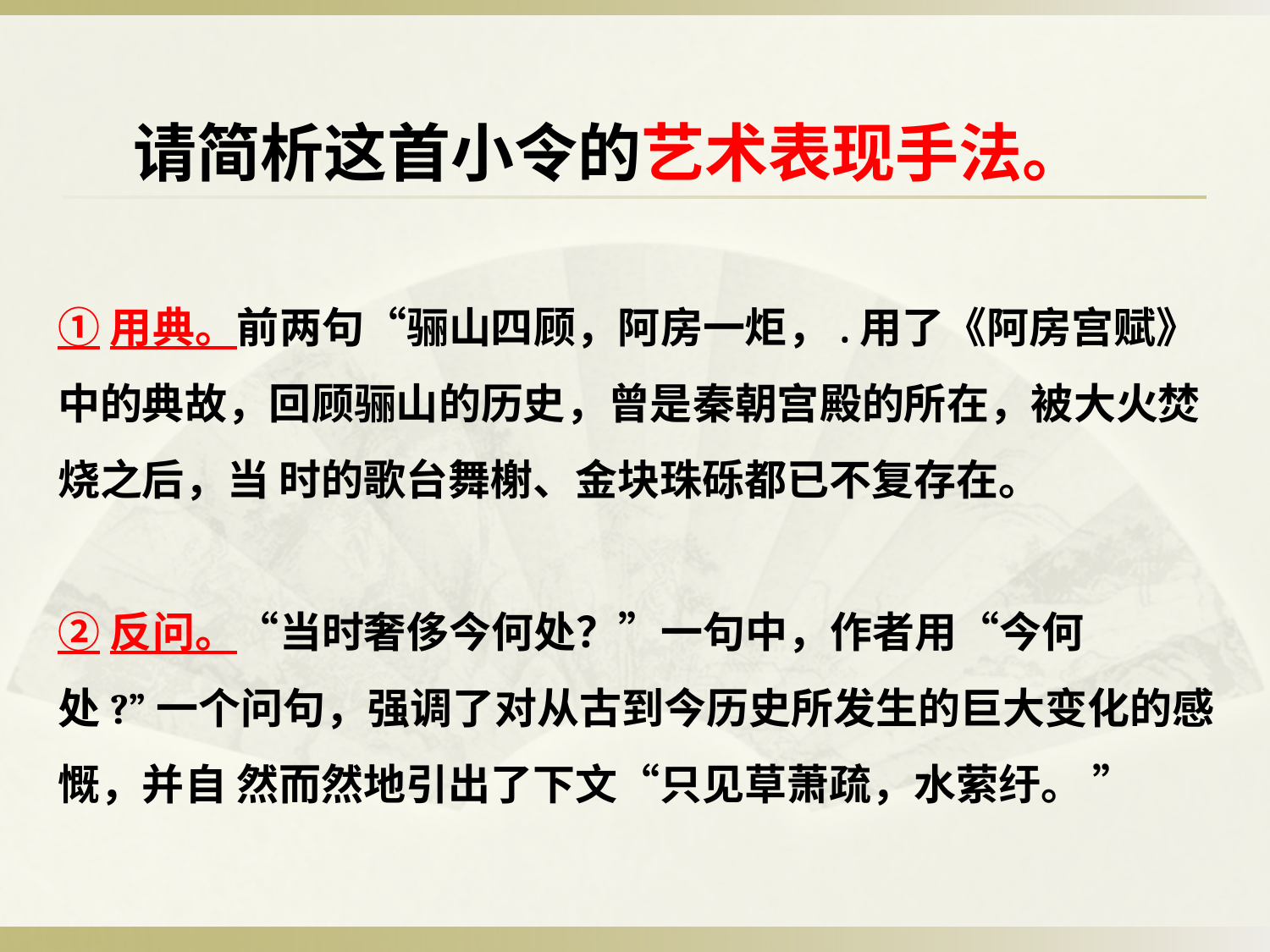

请简析这首小令的艺术表现手法。
①用典。前两句“骊山四顾，阿房一炬，.用了《阿房宫赋》中的典故，回顾骊山的历史，曾是秦朝宫殿的所在，被大火焚烧之后，当 时的歌台舞榭、金块珠砾都已不复存在。

②反问。“当时奢侈今何处？”一句中，作者用“今何处?”一个问句，强调了对从古到今历史所发生的巨大变化的感慨，并自 然而然地引出了下文“只见草萧疏，水萦纡。 ”